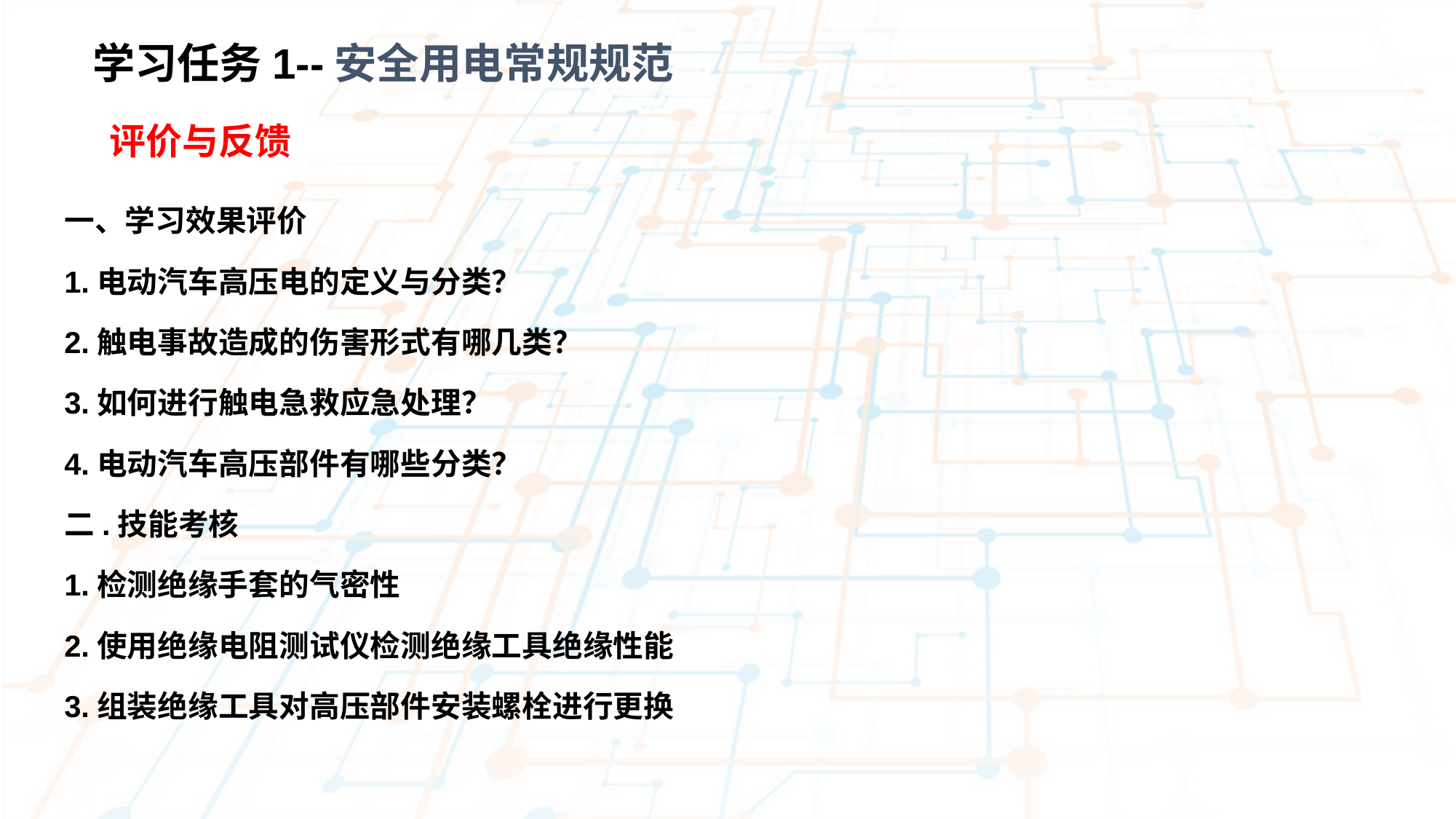

学习任务1--安全用电常规规范
 评价与反馈

一、学习效果评价
1.电动汽车高压电的定义与分类？
2.触电事故造成的伤害形式有哪几类？
3.如何进行触电急救应急处理？
4.电动汽车高压部件有哪些分类？
二.技能考核
1.检测绝缘手套的气密性
2.使用绝缘电阻测试仪检测绝缘工具绝缘性能
3.组装绝缘工具对高压部件安装螺栓进行更换